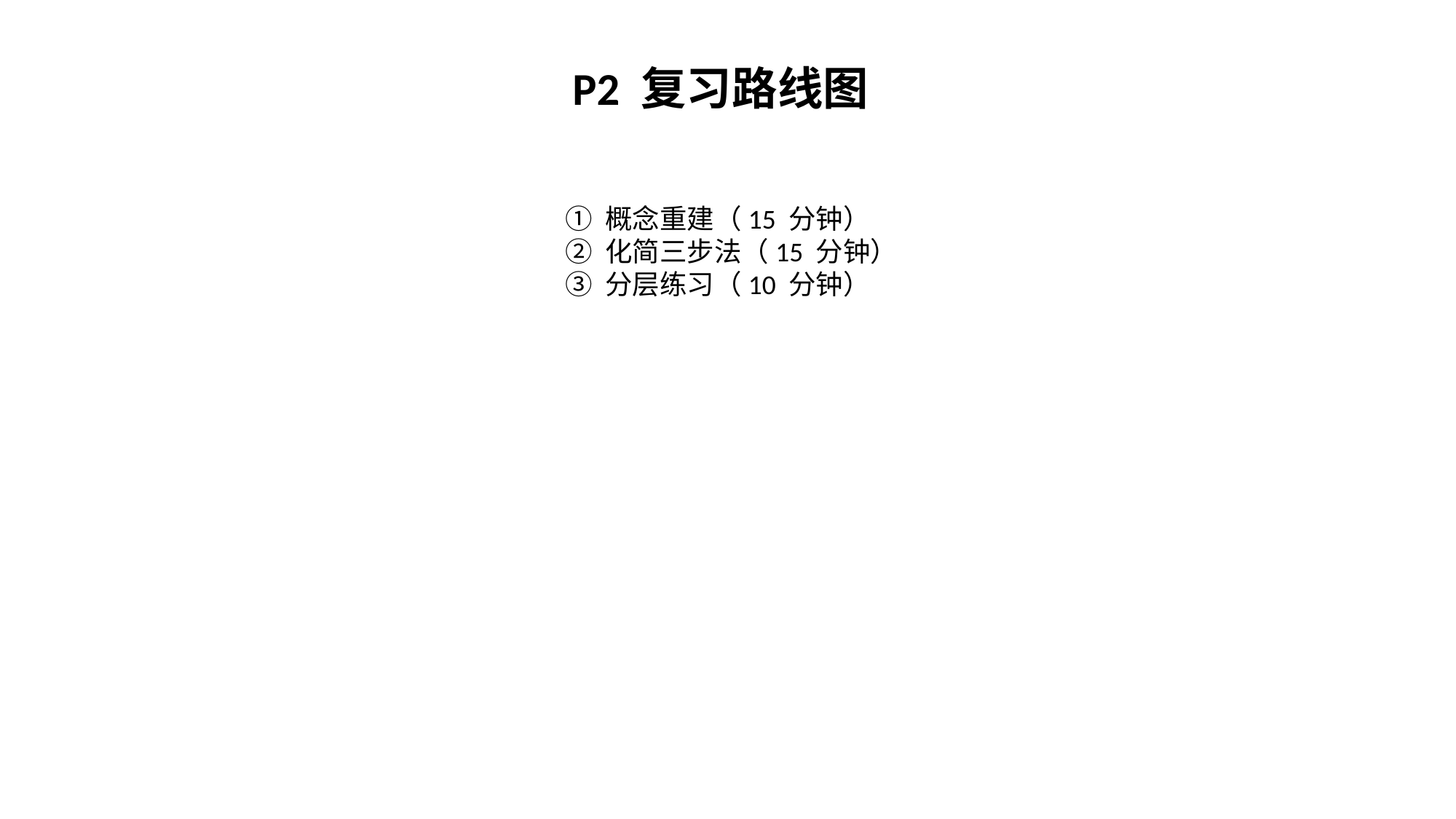

P2 复习路线图
① 概念重建（15 分钟）
② 化简三步法（15 分钟）
③ 分层练习（10 分钟）